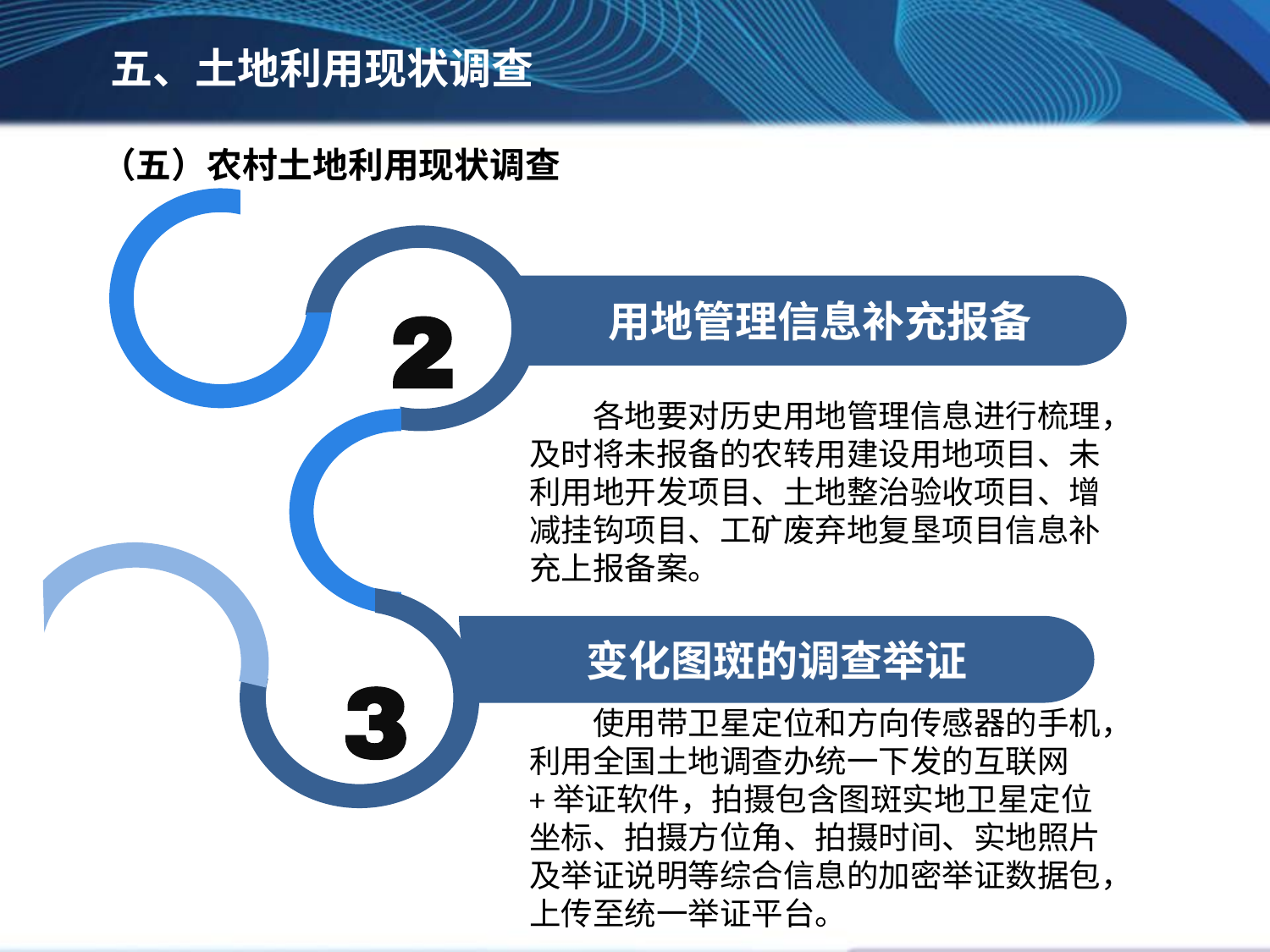

五、土地利用现状调查
（五）农村土地利用现状调查

用地管理信息补充报备
2
各地要对历史用地管理信息进行梳理，及时将未报备的农转用建设用地项目、未利用地开发项目、土地整治验收项目、增减挂钩项目、工矿废弃地复垦项目信息补充上报备案。
变化图斑的调查举证
3
使用带卫星定位和方向传感器的手机，利用全国土地调查办统一下发的互联网+举证软件，拍摄包含图斑实地卫星定位坐标、拍摄方位角、拍摄时间、实地照片及举证说明等综合信息的加密举证数据包，上传至统一举证平台。